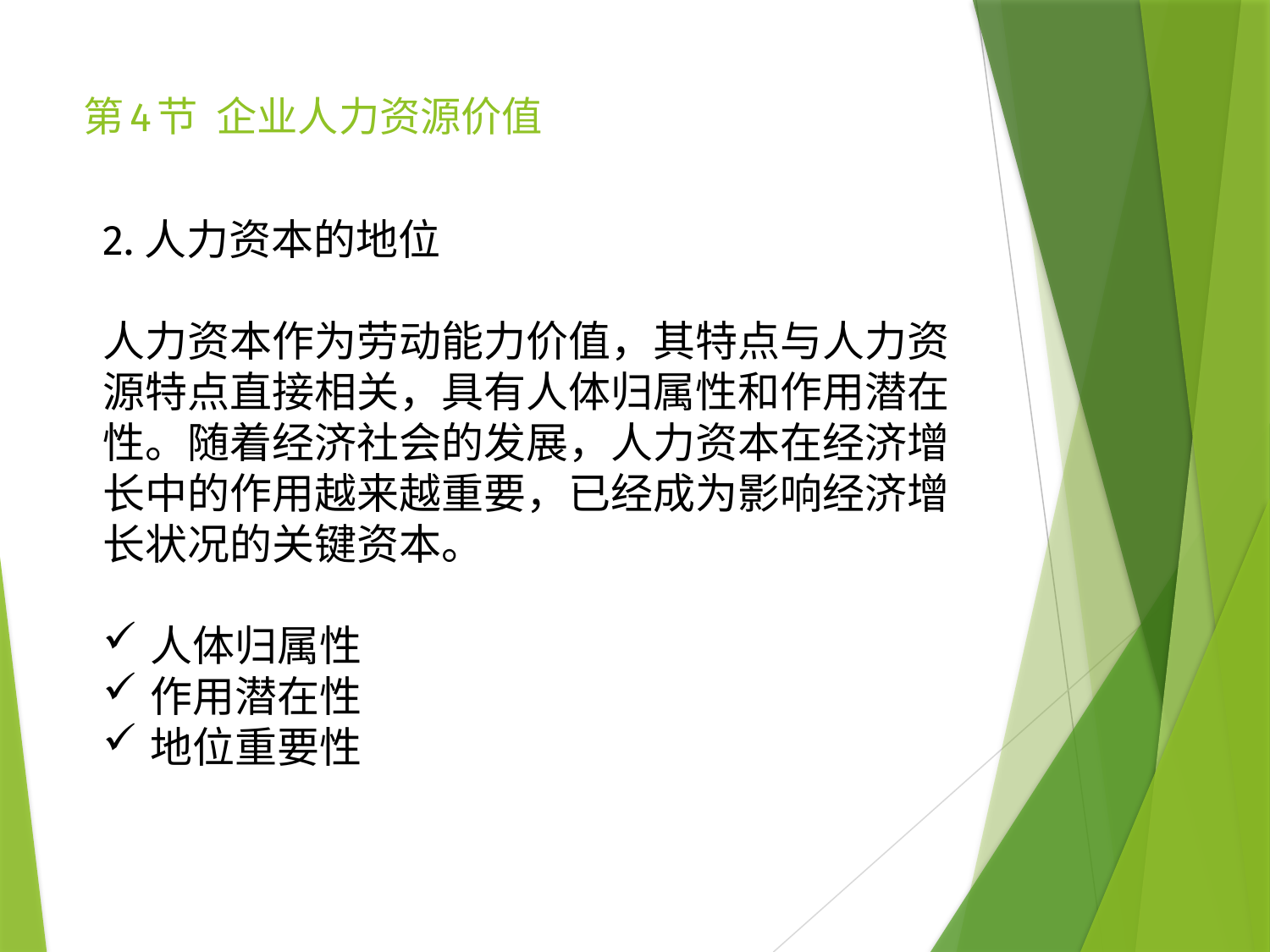

# 第4节  企业人力资源价值
2.人力资本的地位

人力资本作为劳动能力价值，其特点与人力资源特点直接相关，具有人体归属性和作用潜在性。随着经济社会的发展，人力资本在经济增长中的作用越来越重要，已经成为影响经济增长状况的关键资本。

人体归属性
作用潜在性
地位重要性